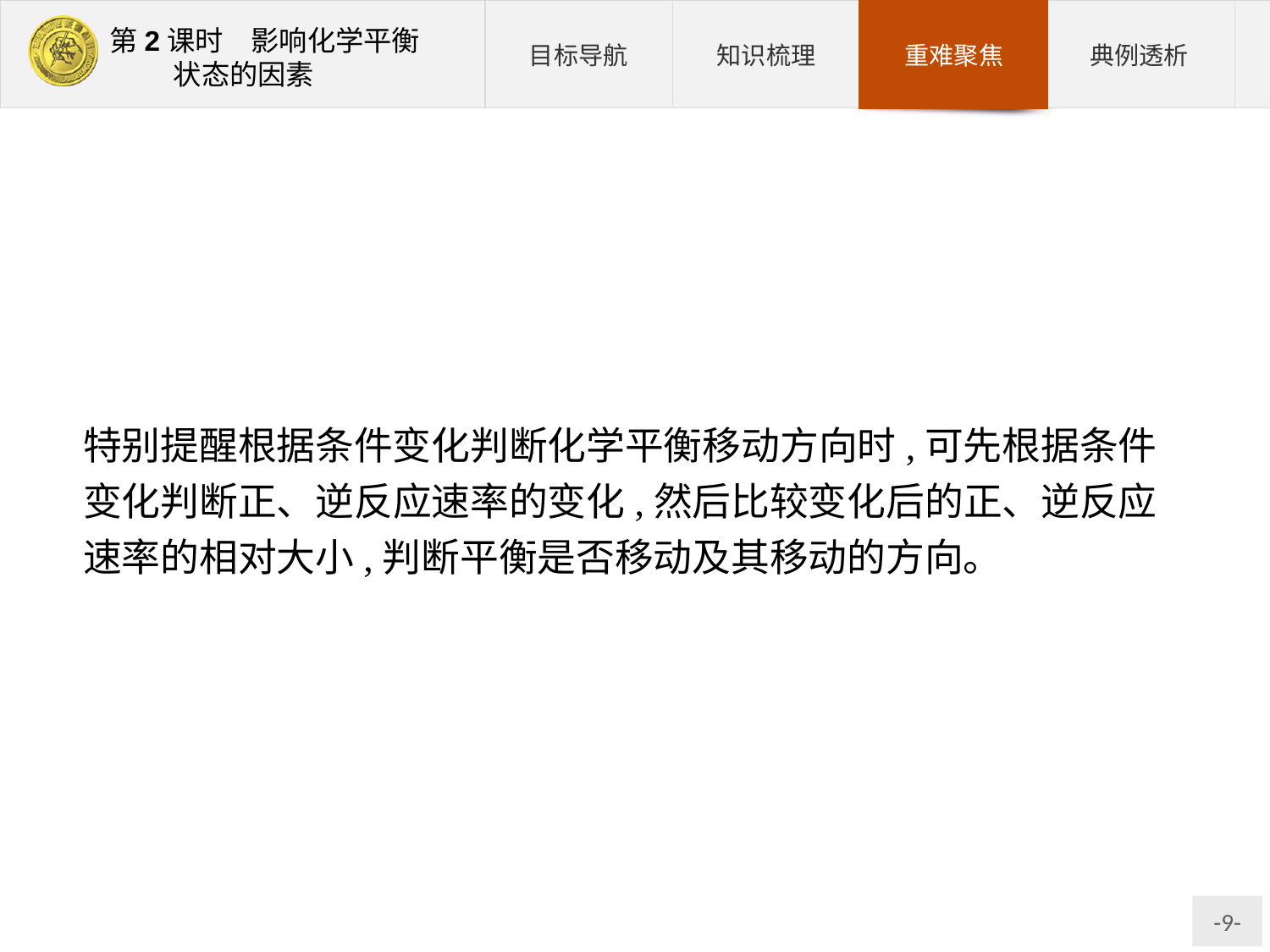

特别提醒根据条件变化判断化学平衡移动方向时,可先根据条件变化判断正、逆反应速率的变化,然后比较变化后的正、逆反应速率的相对大小,判断平衡是否移动及其移动的方向。